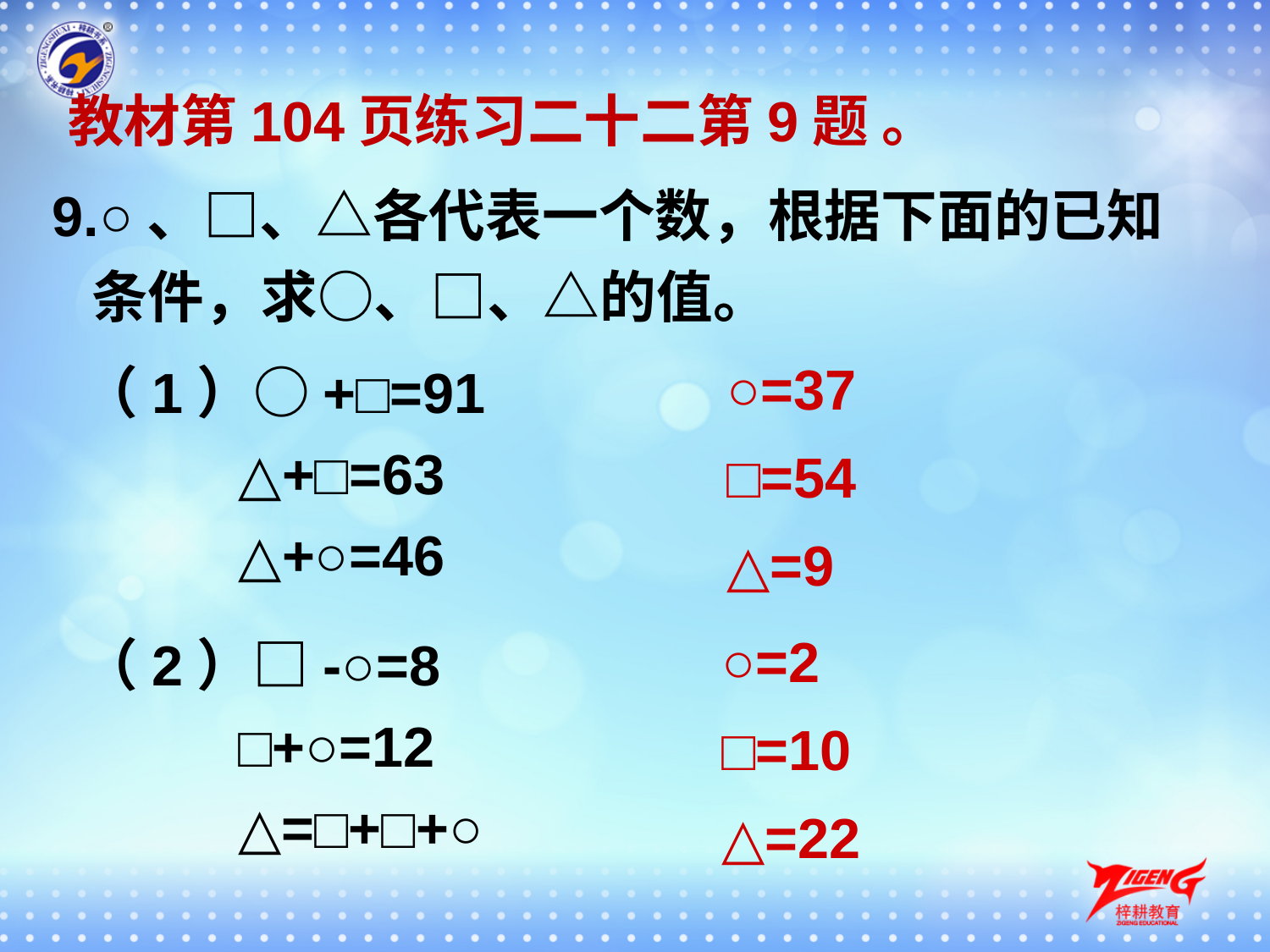

教材第104页练习二十二第9题 。
9.○、□、△各代表一个数，根据下面的已知
  条件，求○、□、△的值。
○=37
□=54
△=9
（1）○+□=91
          △+□=63
          △+○=46
○=2
□=10
△=22
（2）□-○=8
          □+○=12
          △=□+□+○